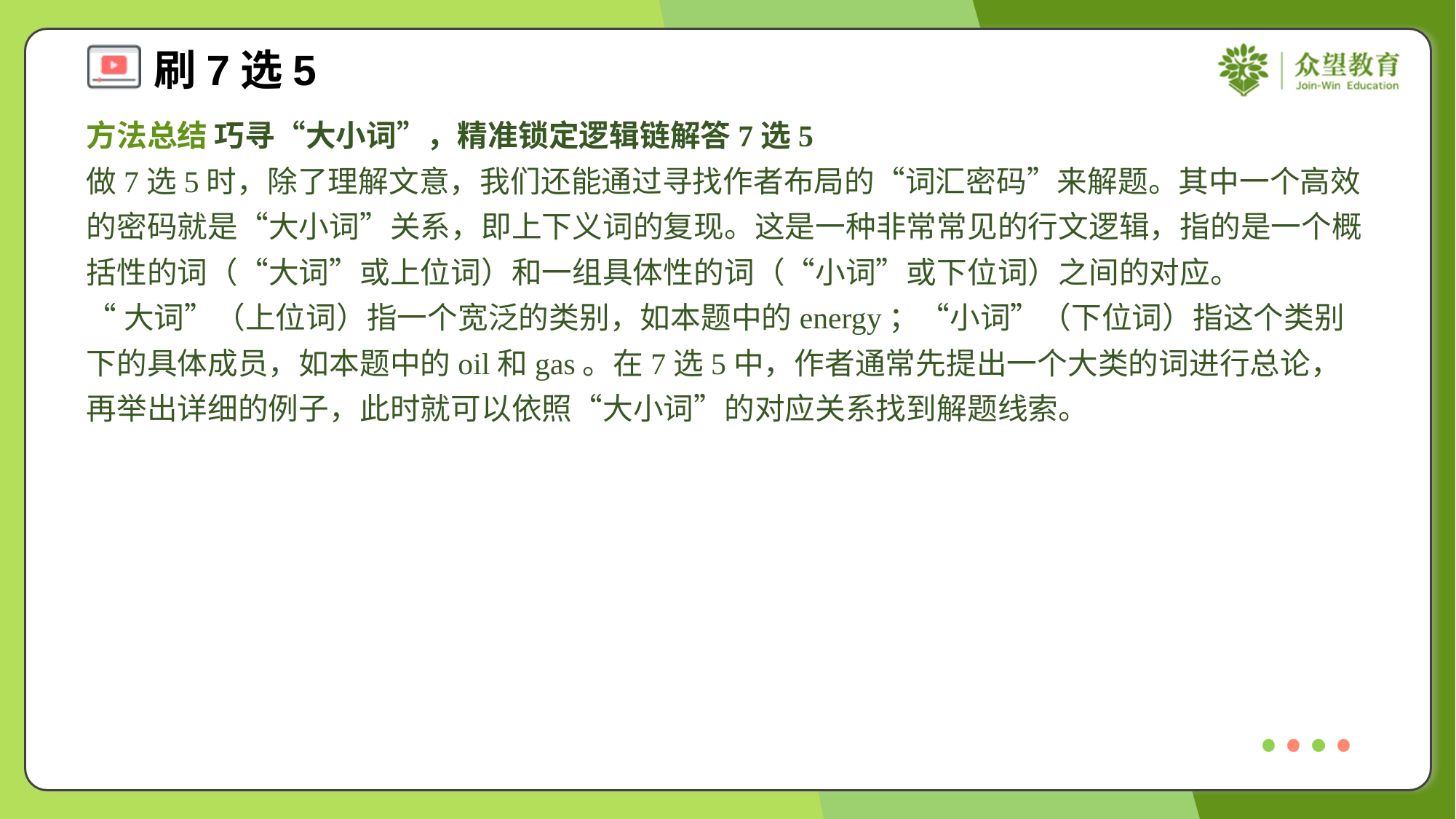

方法总结 巧寻“大小词”，精准锁定逻辑链解答7选5
做7选5时，除了理解文意，我们还能通过寻找作者布局的“词汇密码”来解题。其中一个高效的密码就是“大小词”关系，即上下义词的复现。这是一种非常常见的行文逻辑，指的是一个概括性的词（“大词”或上位词）和一组具体性的词（“小词”或下位词）之间的对应。
“大词”（上位词）指一个宽泛的类别，如本题中的energy；“小词”（下位词）指这个类别下的具体成员，如本题中的oil和gas。在7选5中，作者通常先提出一个大类的词进行总论，再举出详细的例子，此时就可以依照“大小词”的对应关系找到解题线索。